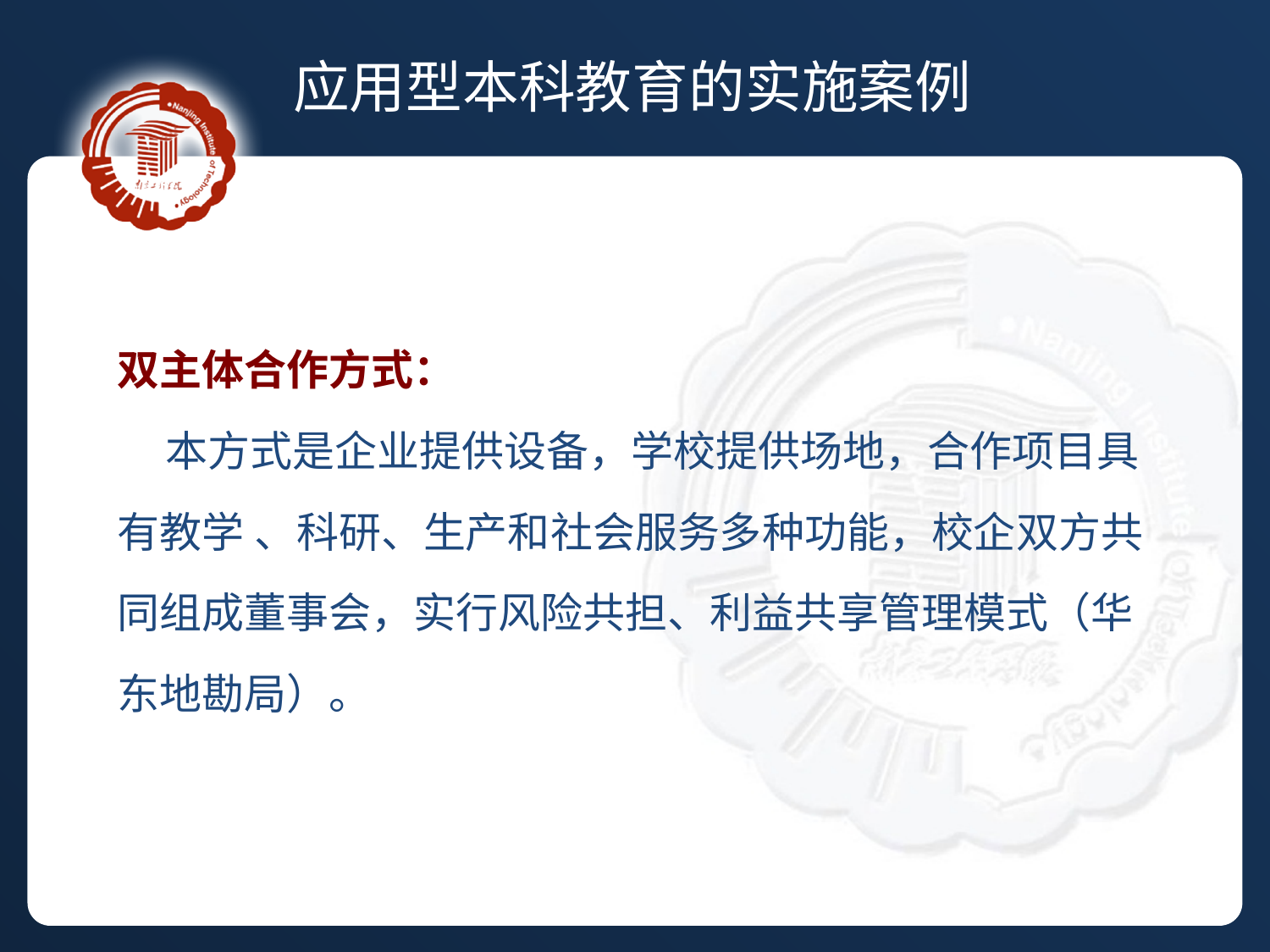

应用型本科教育的实施案例
双主体合作方式：
    本方式是企业提供设备，学校提供场地，合作项目具有教学 、科研、生产和社会服务多种功能，校企双方共同组成董事会，实行风险共担、利益共享管理模式（华东地勘局）。